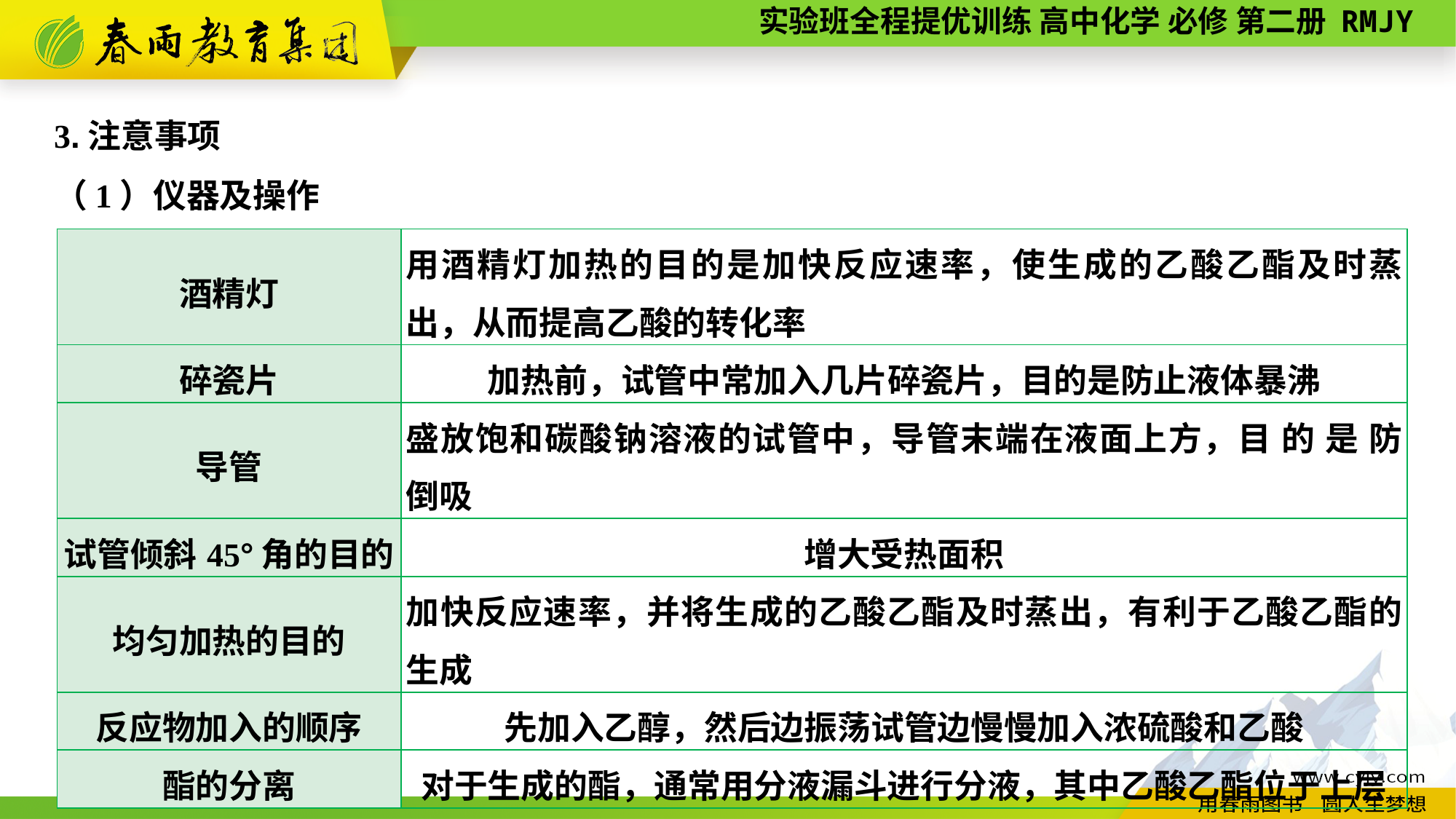

3.注意事项
（1）仪器及操作
| 酒精灯 | 用酒精灯加热的目的是加快反应速率，使生成的乙酸乙酯及时蒸出，从而提高乙酸的转化率 |
| --- | --- |
| 碎瓷片 | 加热前，试管中常加入几片碎瓷片，目的是防止液体暴沸 |
| 导管 | 盛放饱和碳酸钠溶液的试管中，导管末端在液面上方，目 的 是 防 倒吸 |
| 试管倾斜45°角的目的 | 增大受热面积 |
| 均匀加热的目的 | 加快反应速率，并将生成的乙酸乙酯及时蒸出，有利于乙酸乙酯的生成 |
| 反应物加入的顺序 | 先加入乙醇，然后边振荡试管边慢慢加入浓硫酸和乙酸 |
| 酯的分离 | 对于生成的酯，通常用分液漏斗进行分液，其中乙酸乙酯位于上层 |